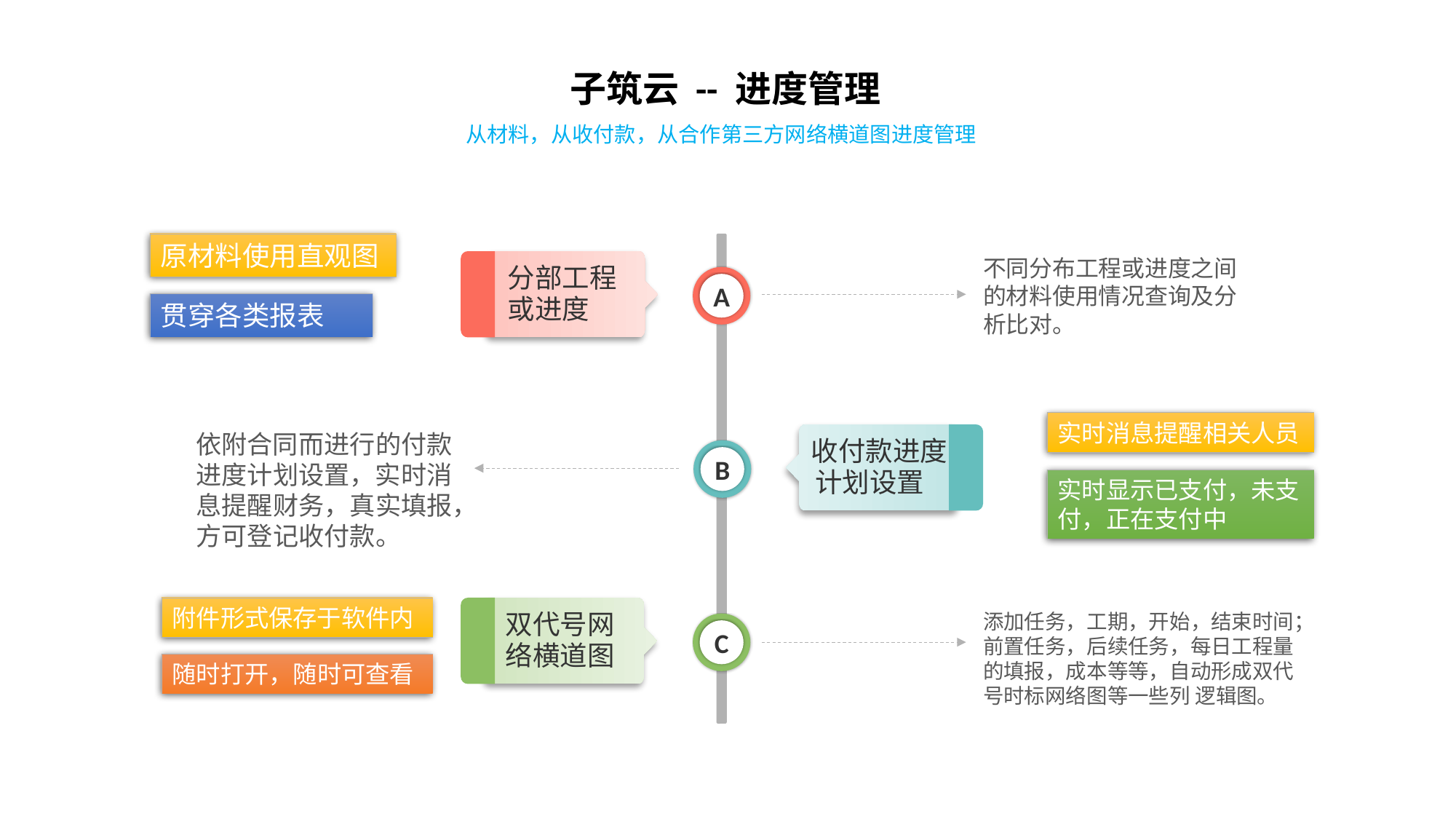

子筑云 -- 进度管理
从材料，从收付款，从合作第三方网络横道图进度管理
原材料使用直观图

分部工程
或进度
不同分布工程或进度之间的材料使用情况查询及分析比对。

A
贯穿各类报表
实时消息提醒相关人员
  收付款进度计划设置

依附合同而进行的付款进度计划设置，实时消息提醒财务，真实填报，方可登记收付款。

B
实时显示已支付，未支付，正在支付中
附件形式保存于软件内

双代号网
络横道图
添加任务，工期，开始，结束时间；前置任务，后续任务，每日工程量的填报，成本等等，自动形成双代号时标网络图等一些列 逻辑图。

C
随时打开，随时可查看